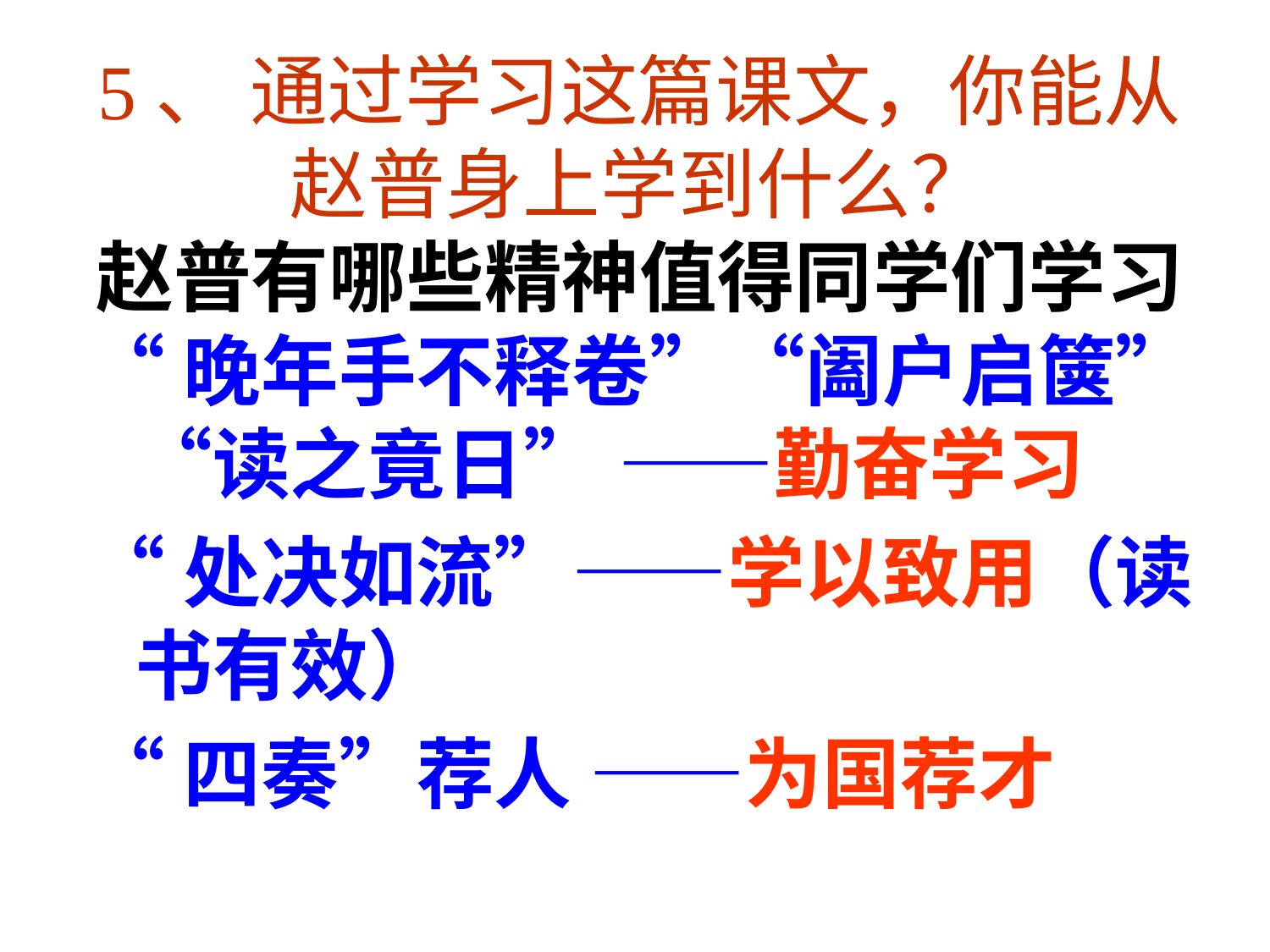

5、 通过学习这篇课文，你能从赵普身上学到什么？
赵普有哪些精神值得同学们学习
“晚年手不释卷”“阖户启箧”“读之竟日” ——勤奋学习
“处决如流”——学以致用（读书有效）
“四奏”荐人 ——为国荐才